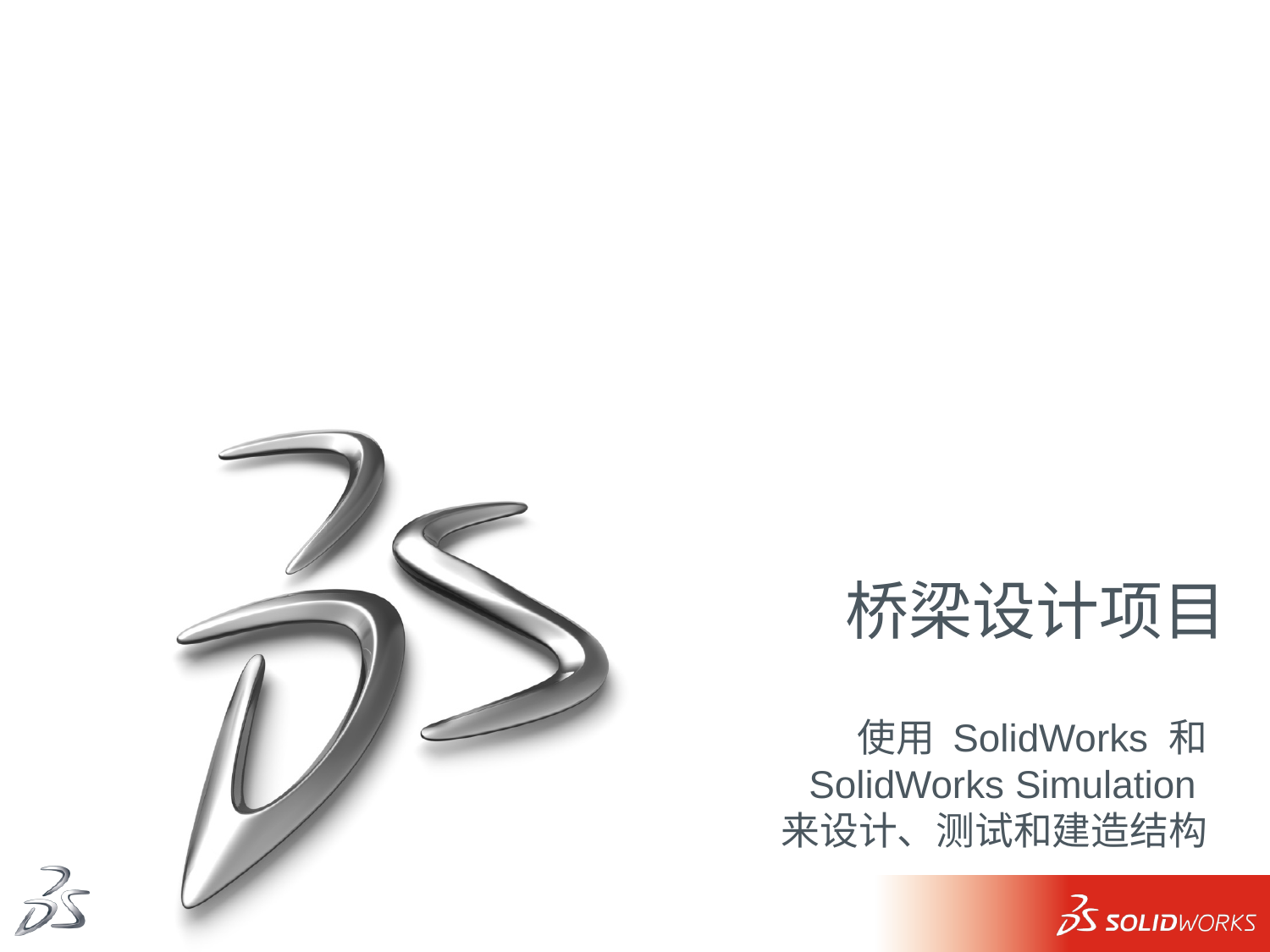

# 桥梁设计项目
使用 SolidWorks 和 SolidWorks Simulation
来设计、测试和建造结构